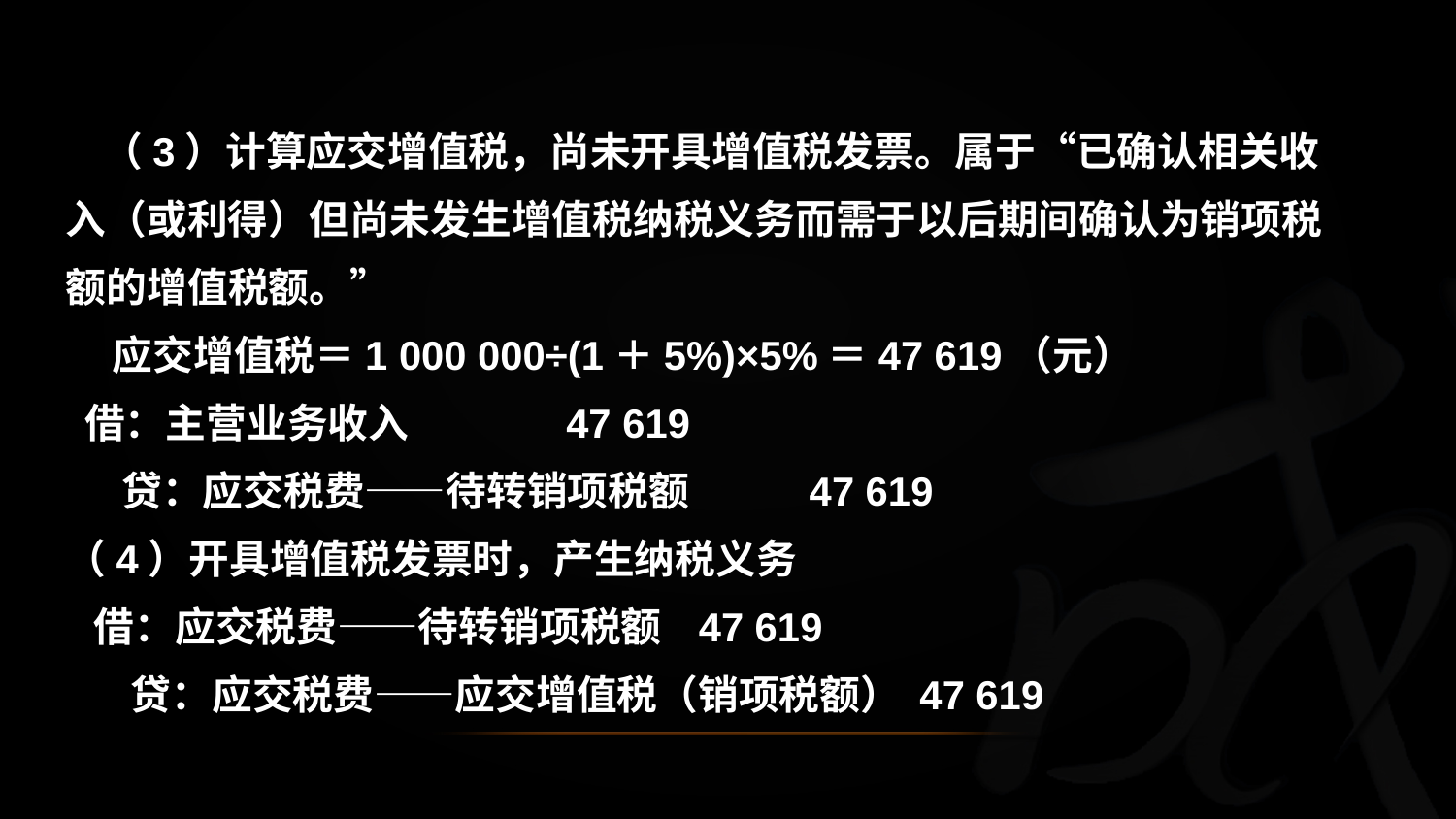

（3）计算应交增值税，尚未开具增值税发票。属于“已确认相关收入（或利得）但尚未发生增值税纳税义务而需于以后期间确认为销项税额的增值税额。”
    应交增值税＝1 000 000÷(1＋5%)×5%＝47 619（元）
 借：主营业务收入                47 619
     贷：应交税费——待转销项税额            47 619
（4）开具增值税发票时，产生纳税义务
  借：应交税费——待转销项税额   47 619
      贷：应交税费——应交增值税（销项税额） 47 619